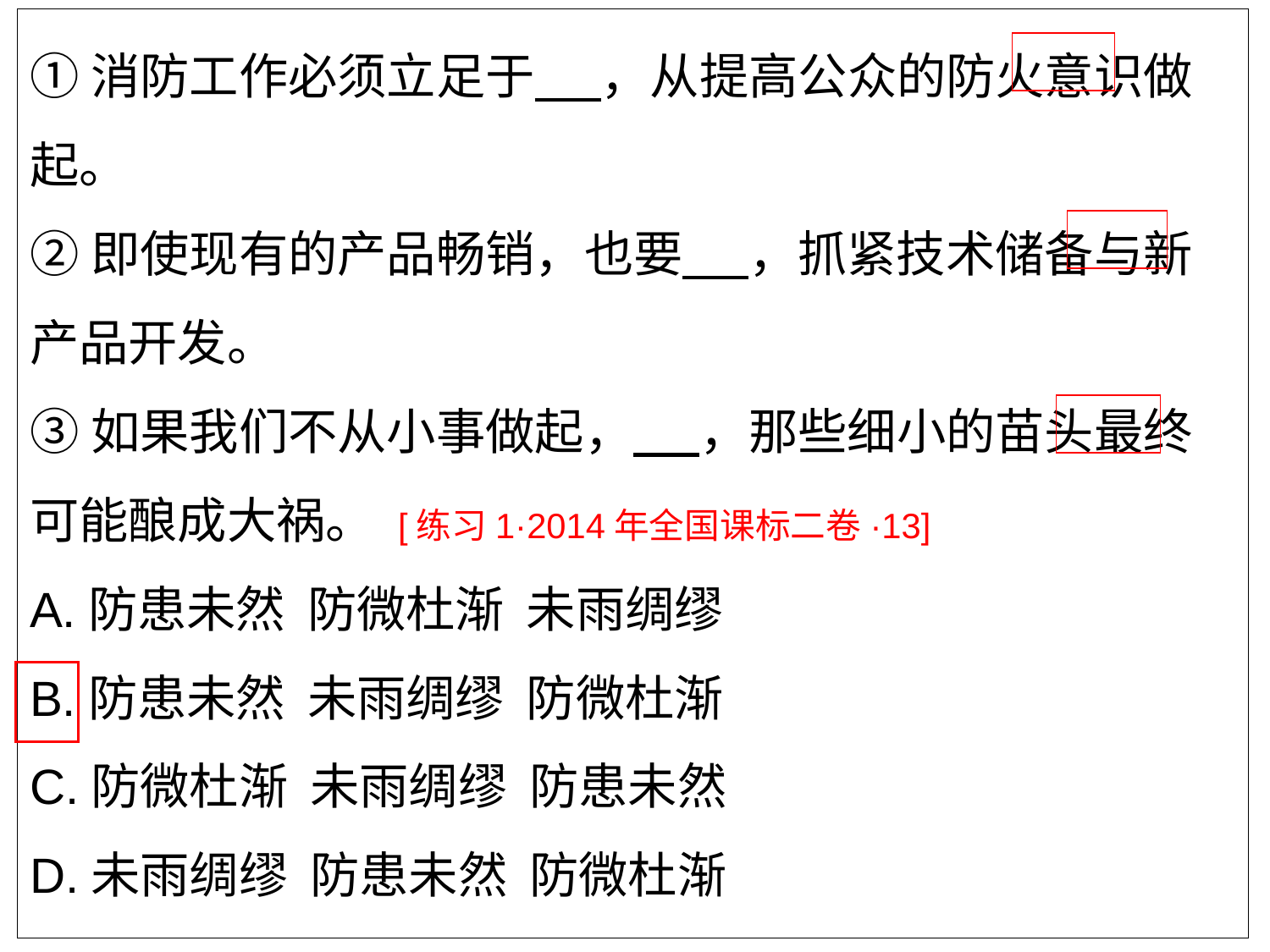

①消防工作必须立足于      ，从提高公众的防火意识做起。
②即使现有的产品畅销，也要      ，抓紧技术储备与新产品开发。
③如果我们不从小事做起，      ，那些细小的苗头最终可能酿成大祸。 [练习1·2014年全国课标二卷·13]
A.防患未然  防微杜渐  未雨绸缪
B.防患未然  未雨绸缪  防微杜渐
C.防微杜渐  未雨绸缪  防患未然
D.未雨绸缪  防患未然  防微杜渐